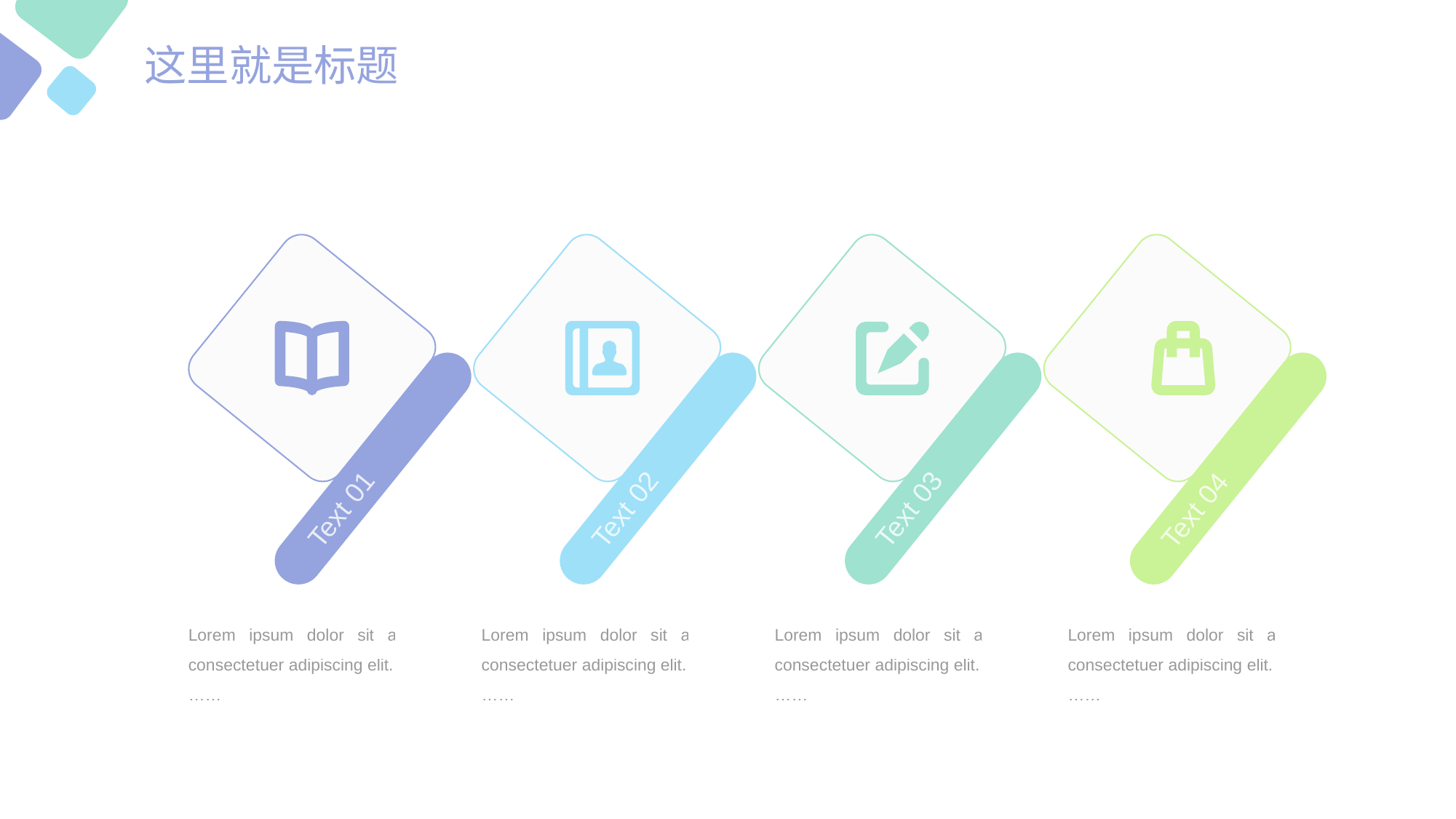

这里就是标题

Text 01

Text 02

Text 03

Text 04
Lorem ipsum dolor sit amet, consectetuer adipiscing elit.
……

Lorem ipsum dolor sit amet, consectetuer adipiscing elit.
……

Lorem ipsum dolor sit amet, consectetuer adipiscing elit.
……

Lorem ipsum dolor sit amet, consectetuer adipiscing elit.
……